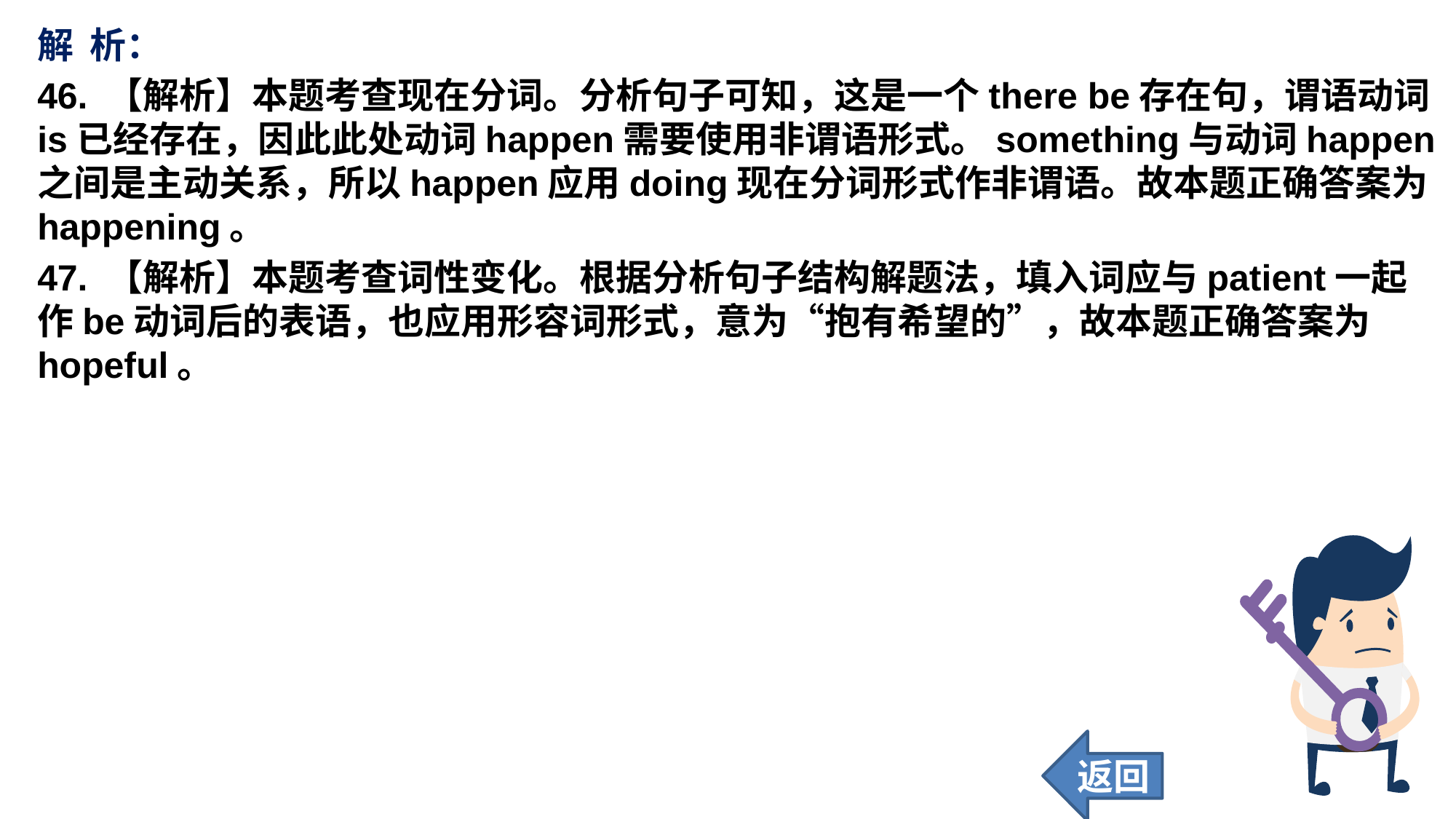

解  析：
46. 【解析】本题考查现在分词。分析句子可知，这是一个there be存在句，谓语动词is已经存在，因此此处动词happen需要使用非谓语形式。something与动词happen之间是主动关系，所以happen应用doing现在分词形式作非谓语。故本题正确答案为happening。
47. 【解析】本题考查词性变化。根据分析句子结构解题法，填入词应与patient一起作be动词后的表语，也应用形容词形式，意为“抱有希望的”，故本题正确答案为hopeful。

返回
51